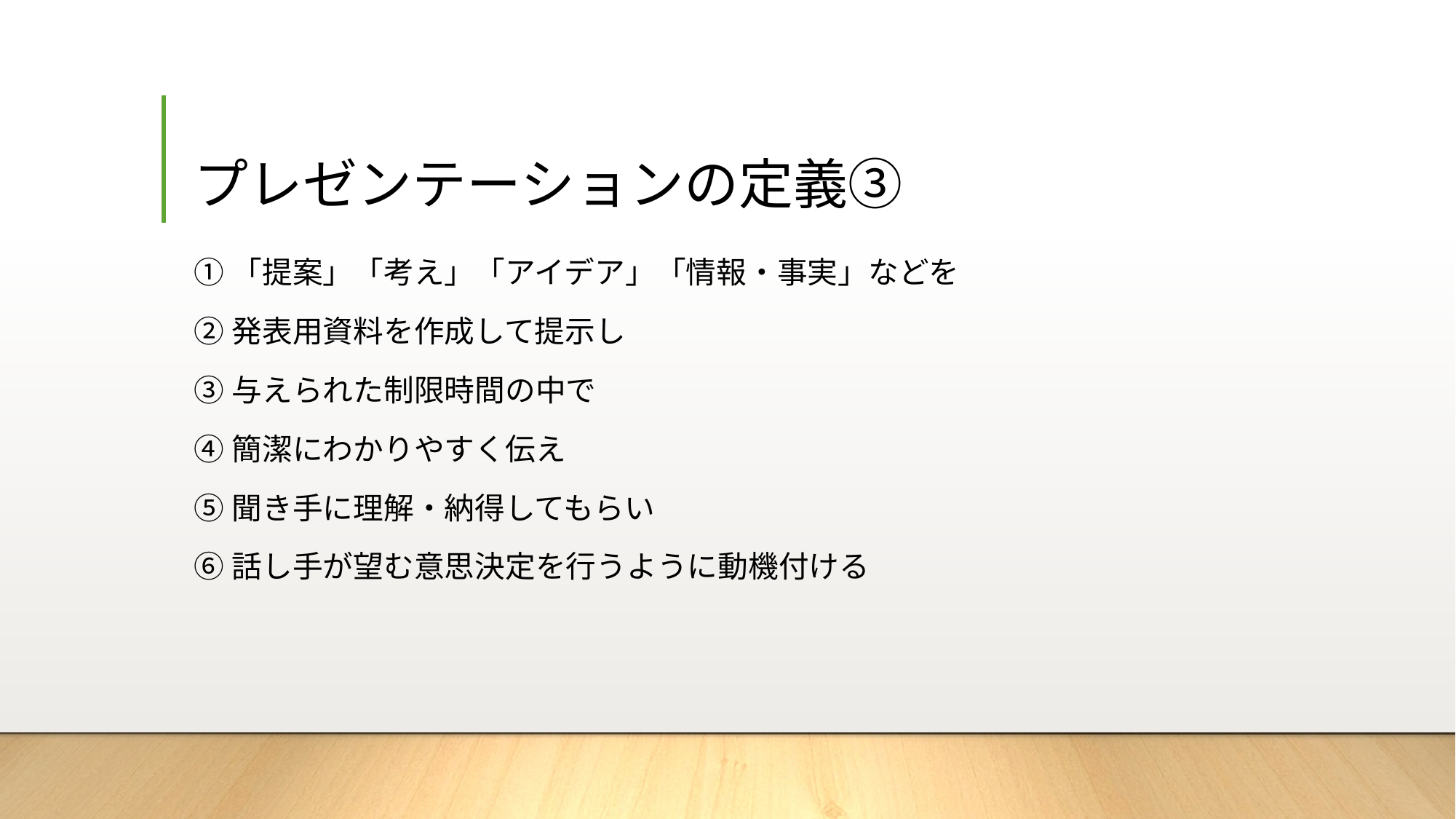

# プレゼンテーションの定義③
①「提案」「考え」「アイデア」「情報・事実」などを
②発表用資料を作成して提示し
③与えられた制限時間の中で
④簡潔にわかりやすく伝え
⑤聞き手に理解・納得してもらい
⑥話し手が望む意思決定を行うように動機付ける